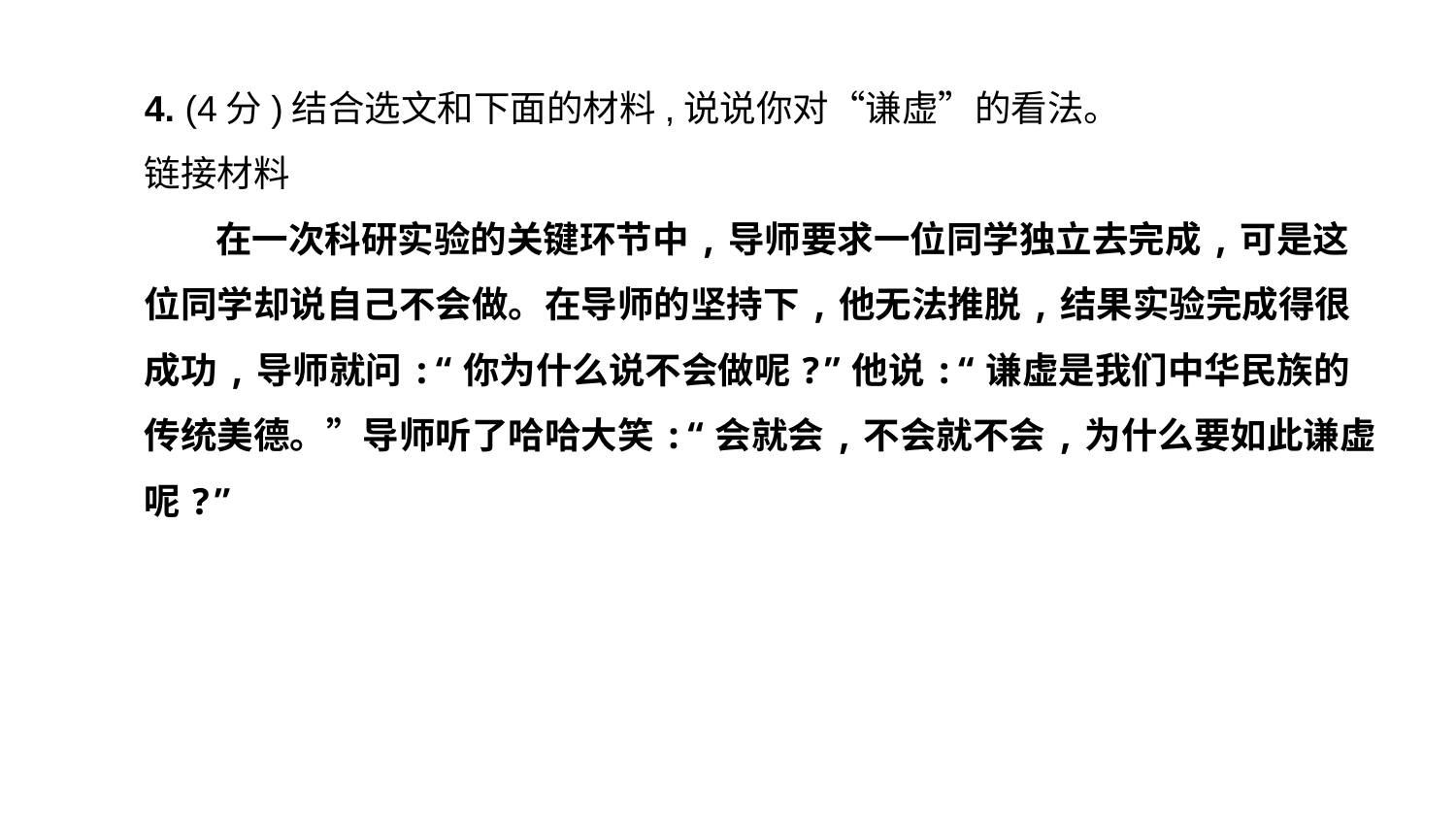

4. (4分)结合选文和下面的材料,说说你对“谦虚”的看法。
链接材料
在一次科研实验的关键环节中,导师要求一位同学独立去完成,可是这位同学却说自己不会做。在导师的坚持下,他无法推脱,结果实验完成得很成功,导师就问:“你为什么说不会做呢?”他说:“谦虚是我们中华民族的传统美德。”导师听了哈哈大笑:“会就会,不会就不会,为什么要如此谦虚呢?”